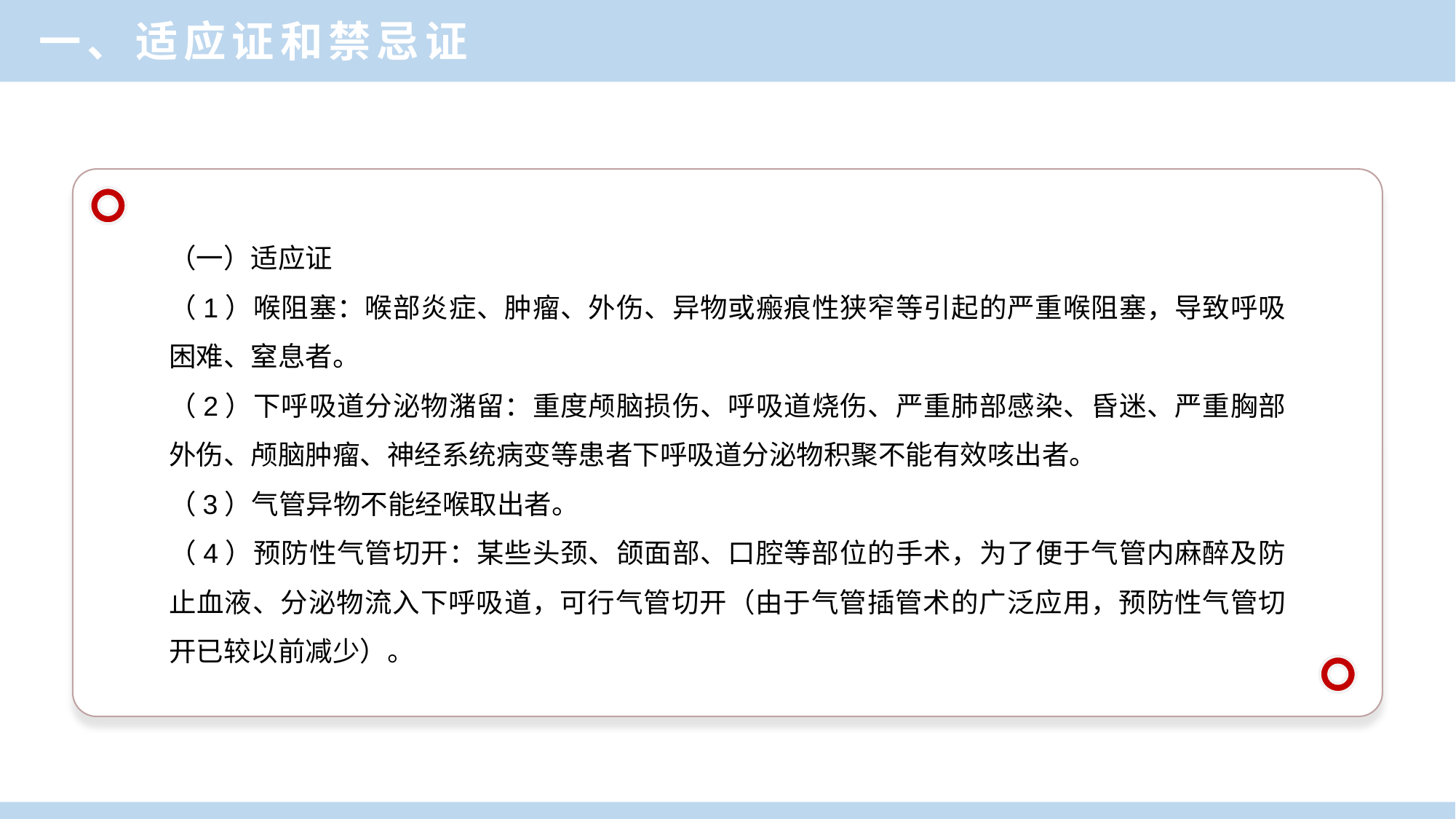

一、适应证和禁忌证

（一）适应证
（1）喉阻塞：喉部炎症、肿瘤、外伤、异物或瘢痕性狭窄等引起的严重喉阻塞，导致呼吸困难、窒息者。
（2）下呼吸道分泌物潴留：重度颅脑损伤、呼吸道烧伤、严重肺部感染、昏迷、严重胸部外伤、颅脑肿瘤、神经系统病变等患者下呼吸道分泌物积聚不能有效咳出者。
（3）气管异物不能经喉取出者。
（4）预防性气管切开：某些头颈、颌面部、口腔等部位的手术，为了便于气管内麻醉及防止血液、分泌物流入下呼吸道，可行气管切开（由于气管插管术的广泛应用，预防性气管切开已较以前减少）。